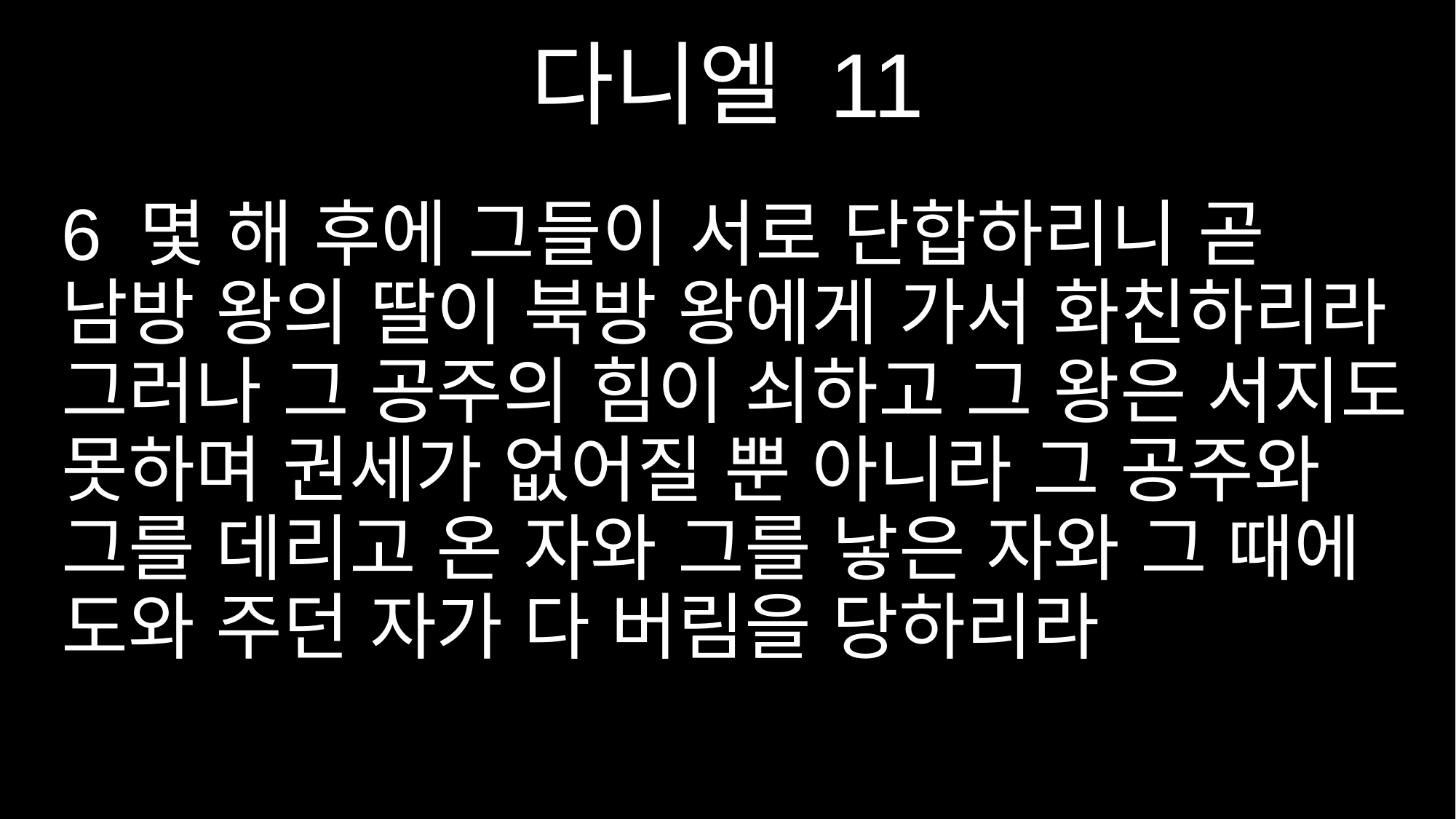

다니엘 11
6 몇 해 후에 그들이 서로 단합하리니 곧 남방 왕의 딸이 북방 왕에게 가서 화친하리라 그러나 그 공주의 힘이 쇠하고 그 왕은 서지도 못하며 권세가 없어질 뿐 아니라 그 공주와 그를 데리고 온 자와 그를 낳은 자와 그 때에 도와 주던 자가 다 버림을 당하리라